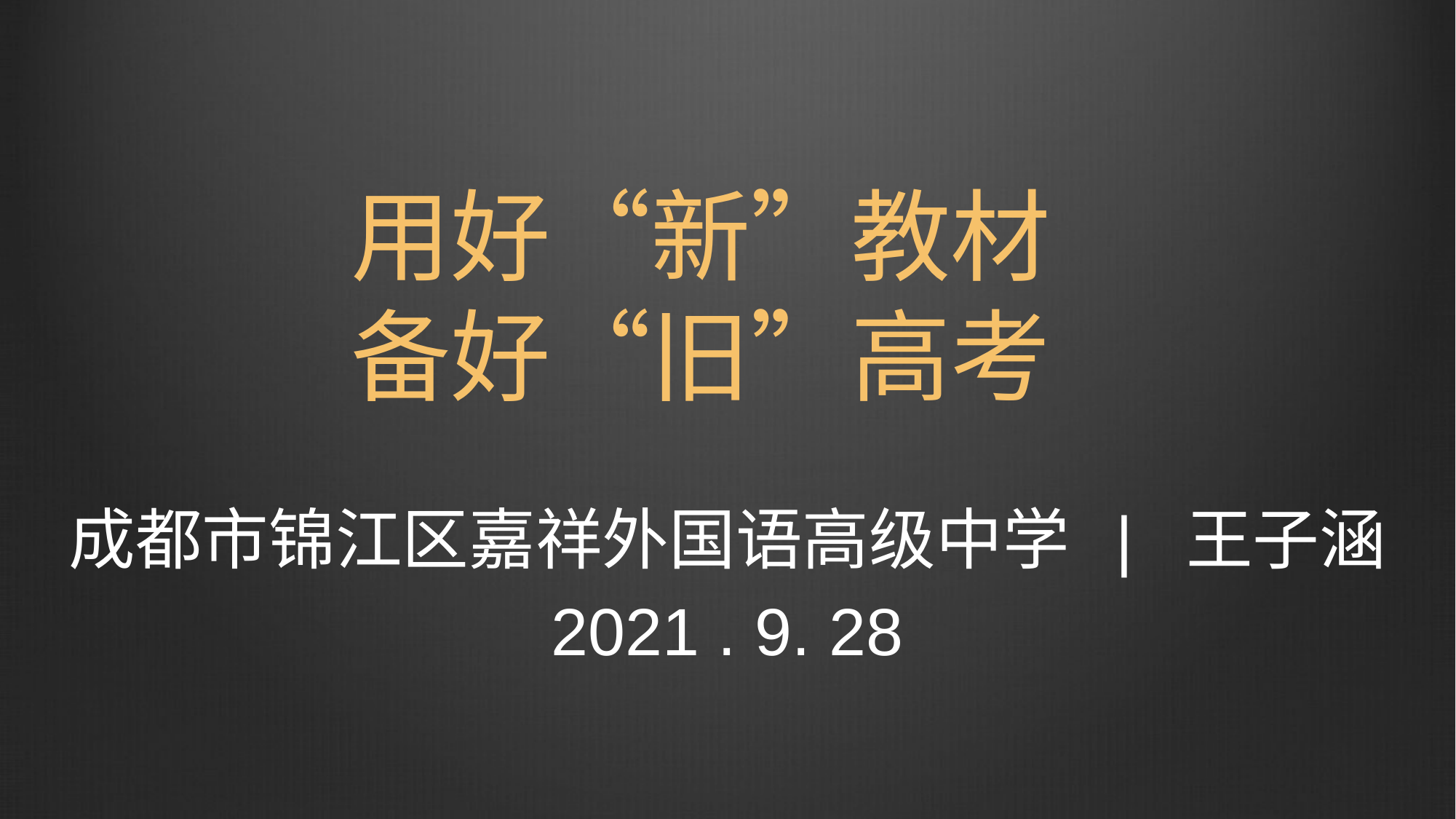

用好“新”教材
备好“旧”高考
成都市锦江区嘉祥外国语高级中学  |  王子涵
2021 . 9. 28